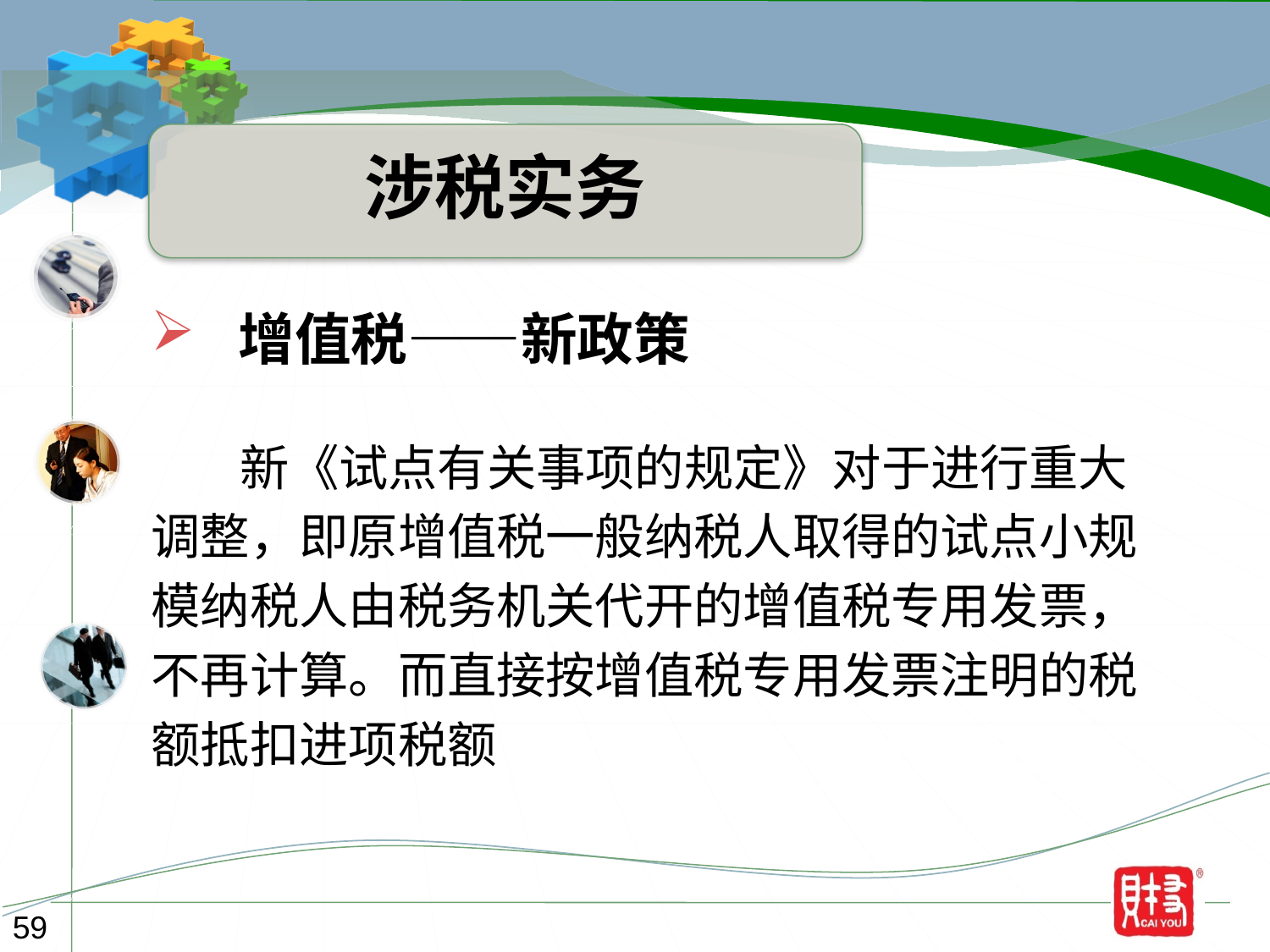

涉税实务
  增值税——新政策
       新《试点有关事项的规定》对于进行重大
调整，即原增值税一般纳税人取得的试点小规
模纳税人由税务机关代开的增值税专用发票，
不再计算。而直接按增值税专用发票注明的税
额抵扣进项税额
59